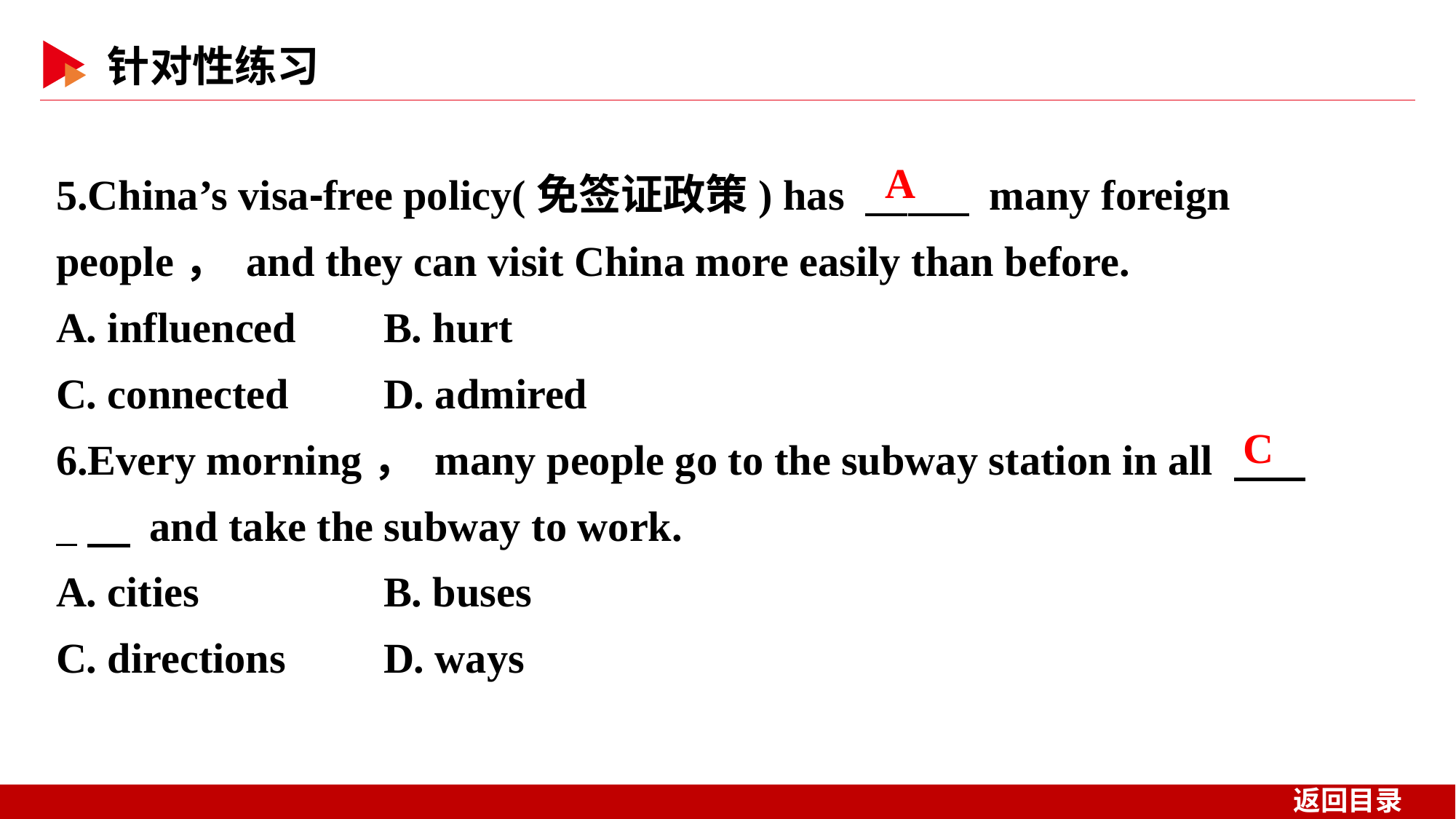

5.China’s visa⁃free policy(免签证政策) has 　  　 many foreign people， and they can visit China more easily than before.
A. influenced　	B. hurt
C. connected　    	D. admired
6.Every morning， many people go to the subway station in all 　    _　 and take the subway to work.
A. cities　　      	B. buses
C. directions       	D. ways
A
  C